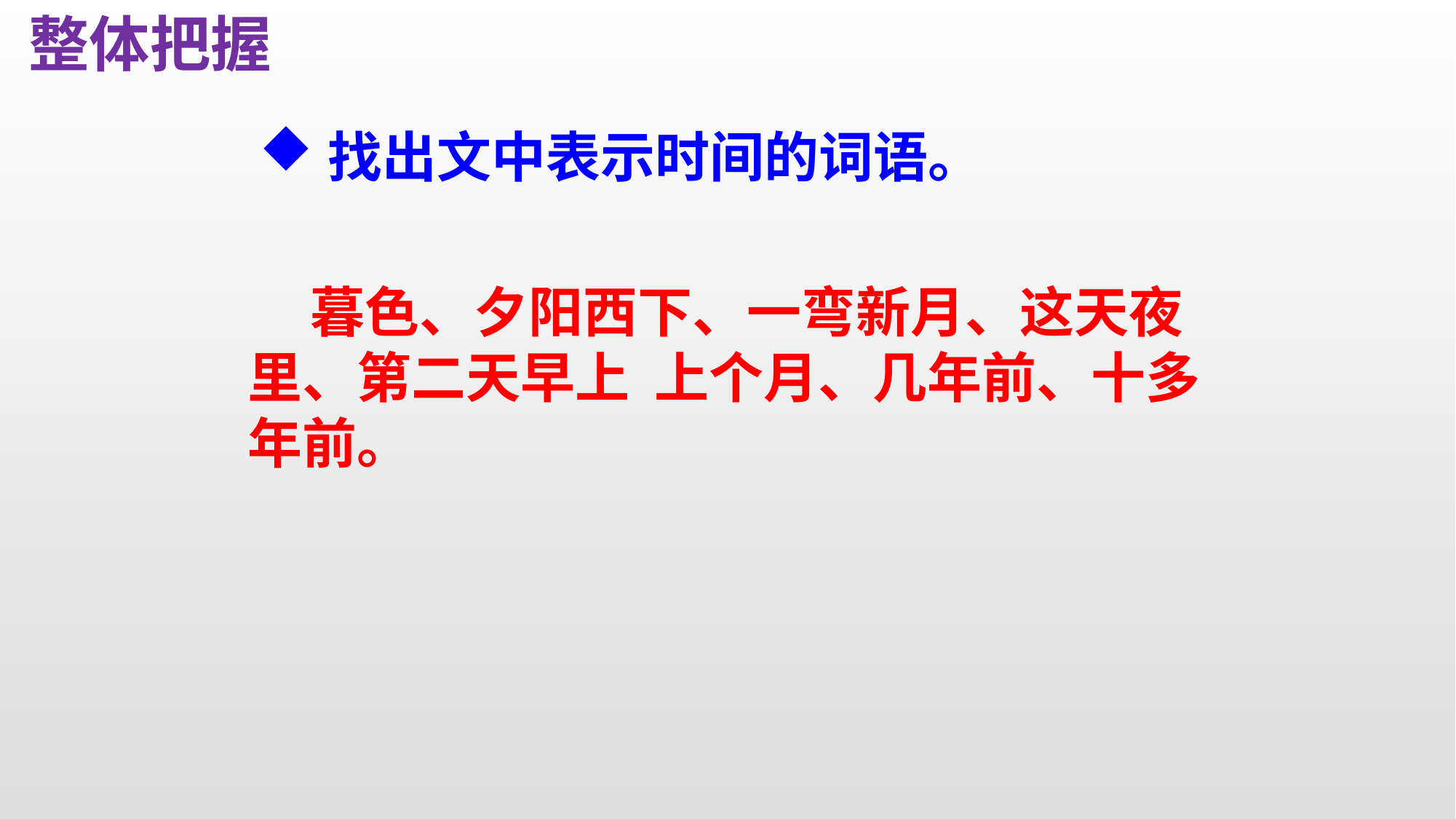

整体把握
找出文中表示时间的词语。
    暮色、夕阳西下、一弯新月、这天夜里、第二天早上  上个月、几年前、十多年前。